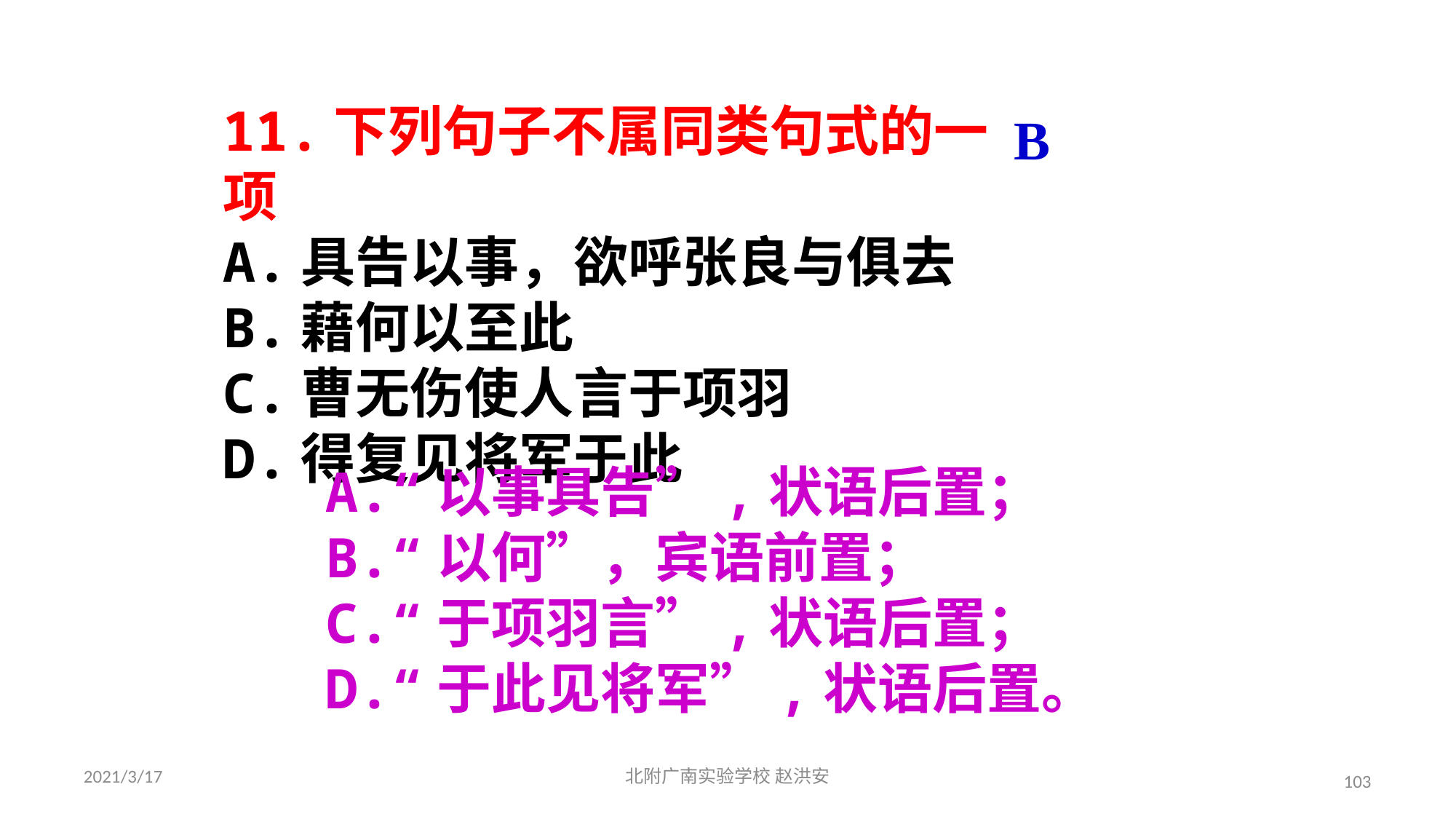

11.下列句子不属同类句式的一项
A.具告以事，欲呼张良与俱去
B.藉何以至此
C.曹无伤使人言于项羽
D.得复见将军于此
B
A.“以事具告”,状语后置；
B.“以何”，宾语前置；
C.“于项羽言”,状语后置；
D.“于此见将军”,状语后置。
2021/3/17
北附广南实验学校 赵洪安
103